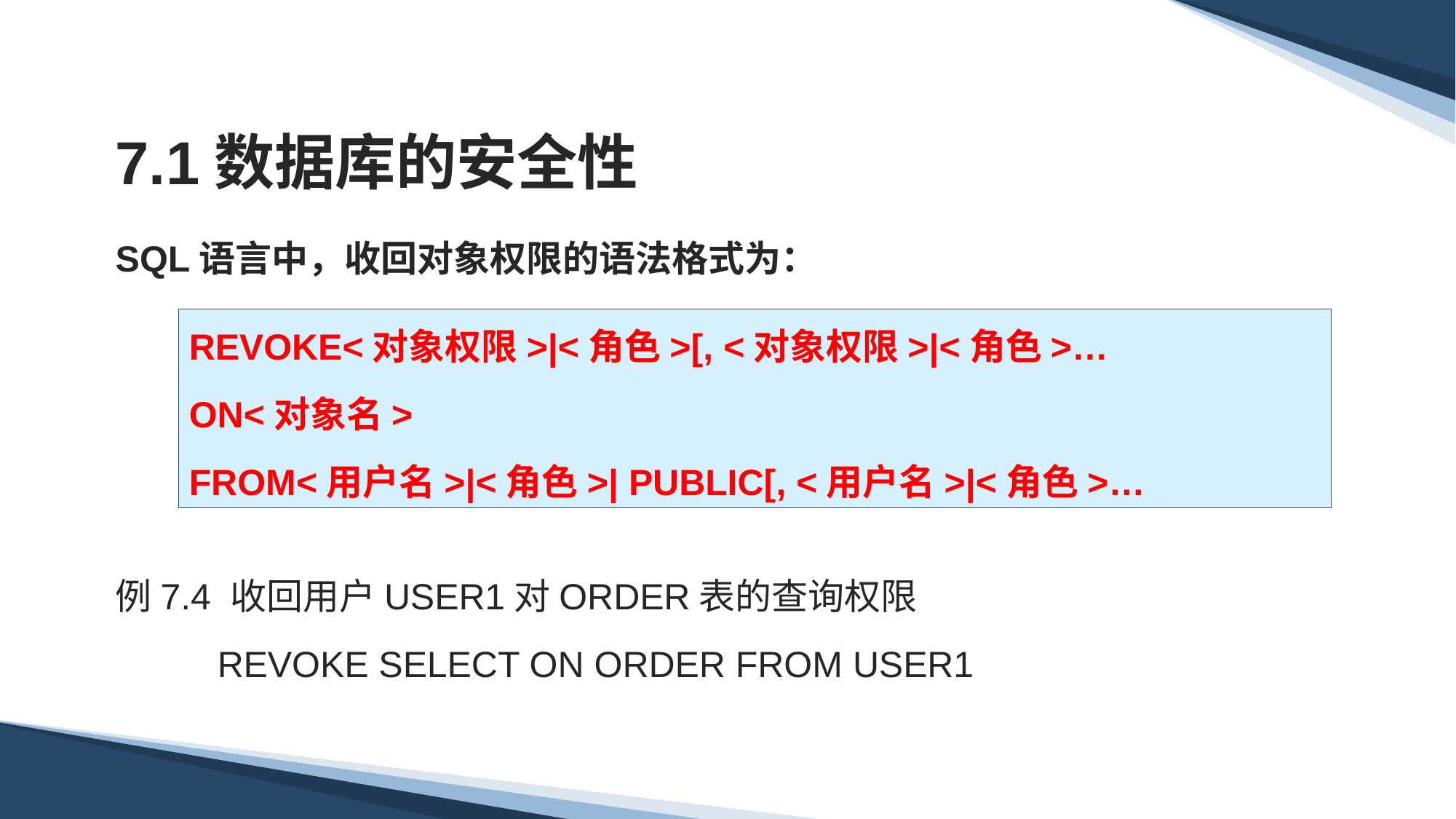

# 7.1数据库的安全性
SQL语言中，收回对象权限的语法格式为：

例7.4 收回用户USER1对ORDER表的查询权限
          REVOKE SELECT ON ORDER FROM USER1

REVOKE<对象权限>|<角色>[, <对象权限>|<角色>…
ON<对象名>
FROM<用户名>|<角色>| PUBLIC[, <用户名>|<角色>…